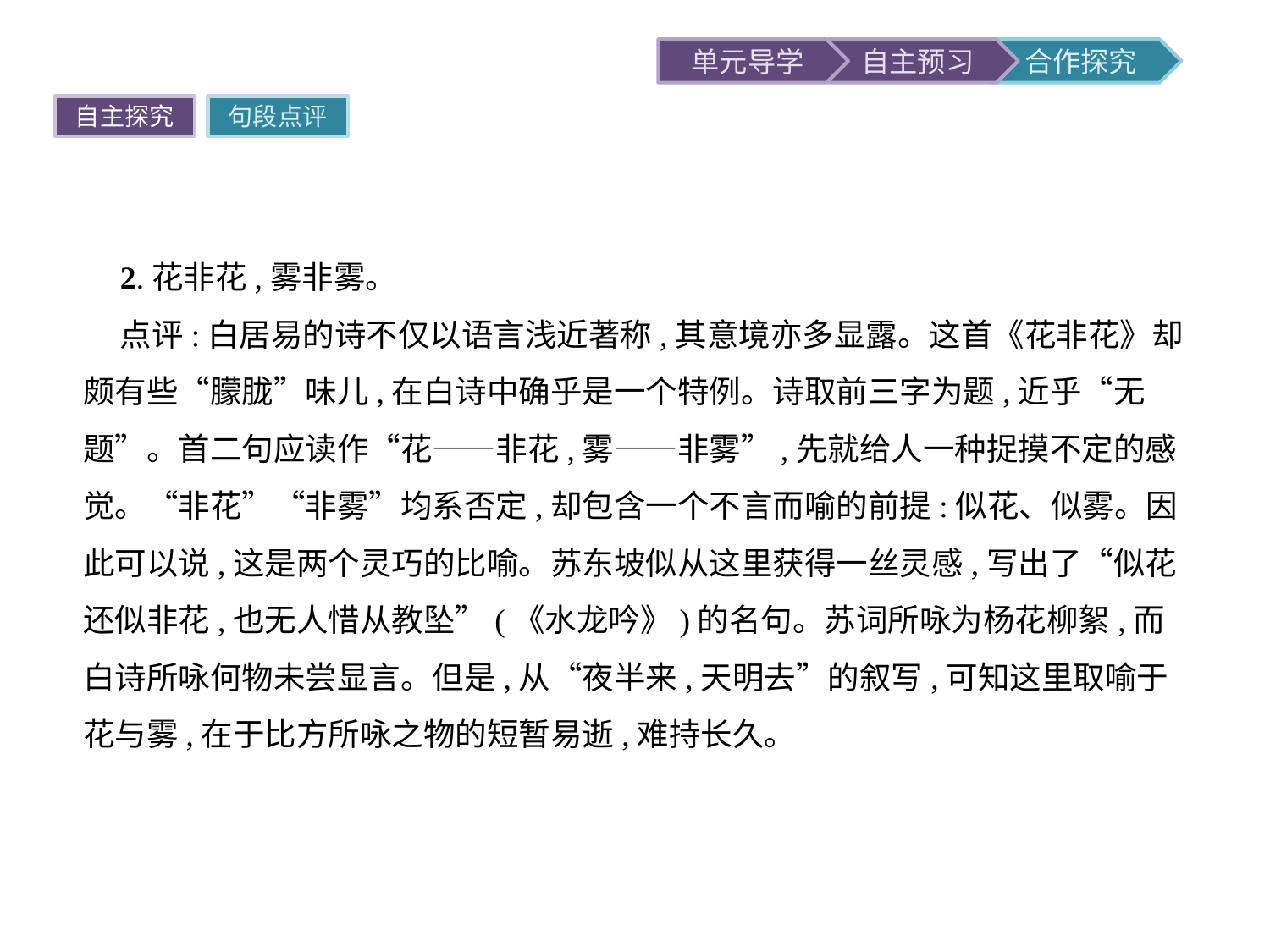

自主探究
句段点评
2.花非花,雾非雾。
点评:白居易的诗不仅以语言浅近著称,其意境亦多显露。这首《花非花》却颇有些“朦胧”味儿,在白诗中确乎是一个特例。诗取前三字为题,近乎“无题”。首二句应读作“花——非花,雾——非雾”,先就给人一种捉摸不定的感觉。“非花”“非雾”均系否定,却包含一个不言而喻的前提:似花、似雾。因此可以说,这是两个灵巧的比喻。苏东坡似从这里获得一丝灵感,写出了“似花还似非花,也无人惜从教坠”(《水龙吟》)的名句。苏词所咏为杨花柳絮,而白诗所咏何物未尝显言。但是,从“夜半来,天明去”的叙写,可知这里取喻于花与雾,在于比方所咏之物的短暂易逝,难持长久。